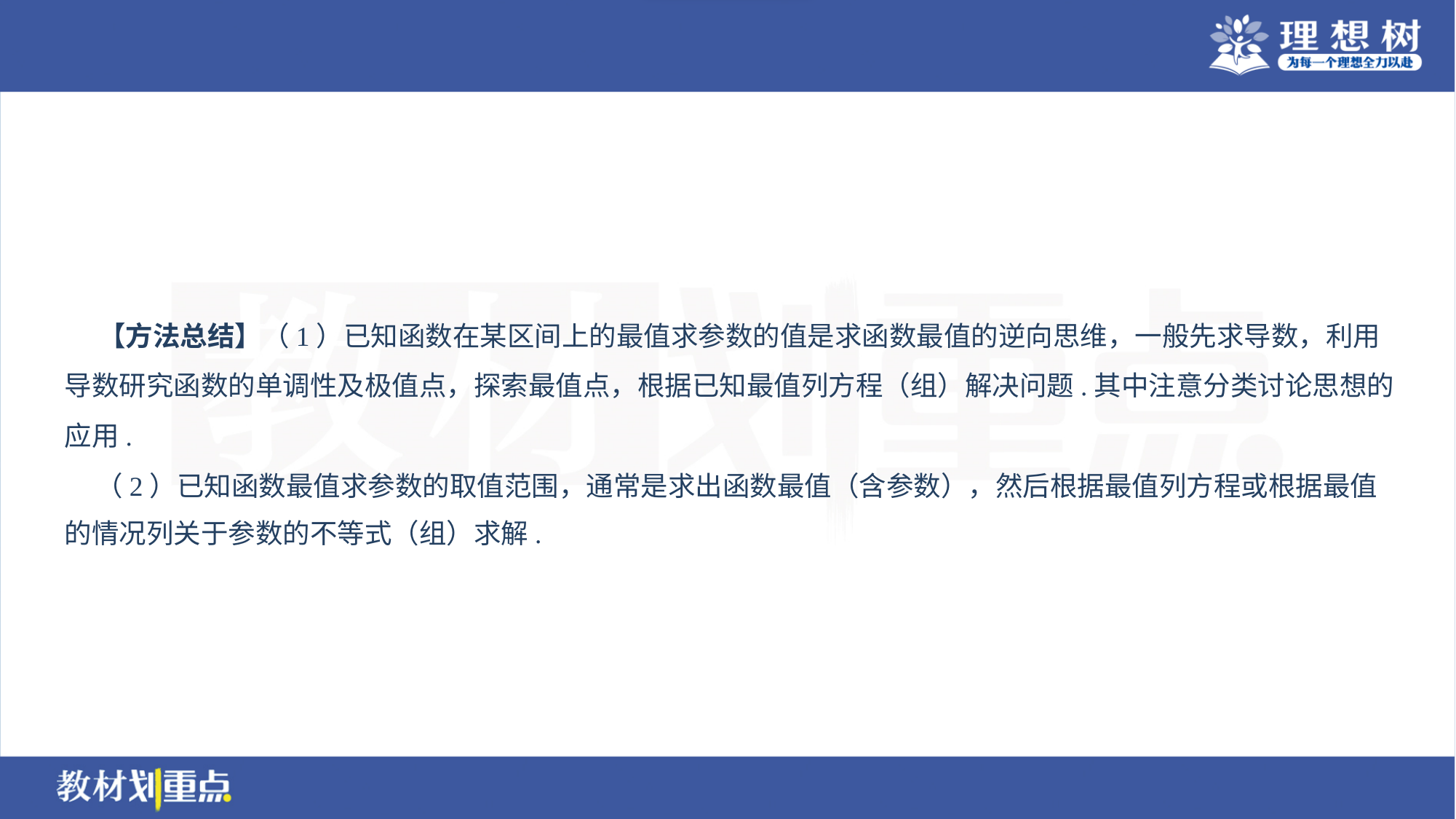

【方法总结】（1）已知函数在某区间上的最值求参数的值是求函数最值的逆向思维，一般先求导数，利用
导数研究函数的单调性及极值点，探索最值点，根据已知最值列方程（组）解决问题.其中注意分类讨论思想的
应用.
    （2）已知函数最值求参数的取值范围，通常是求出函数最值（含参数），然后根据最值列方程或根据最值
的情况列关于参数的不等式（组）求解.